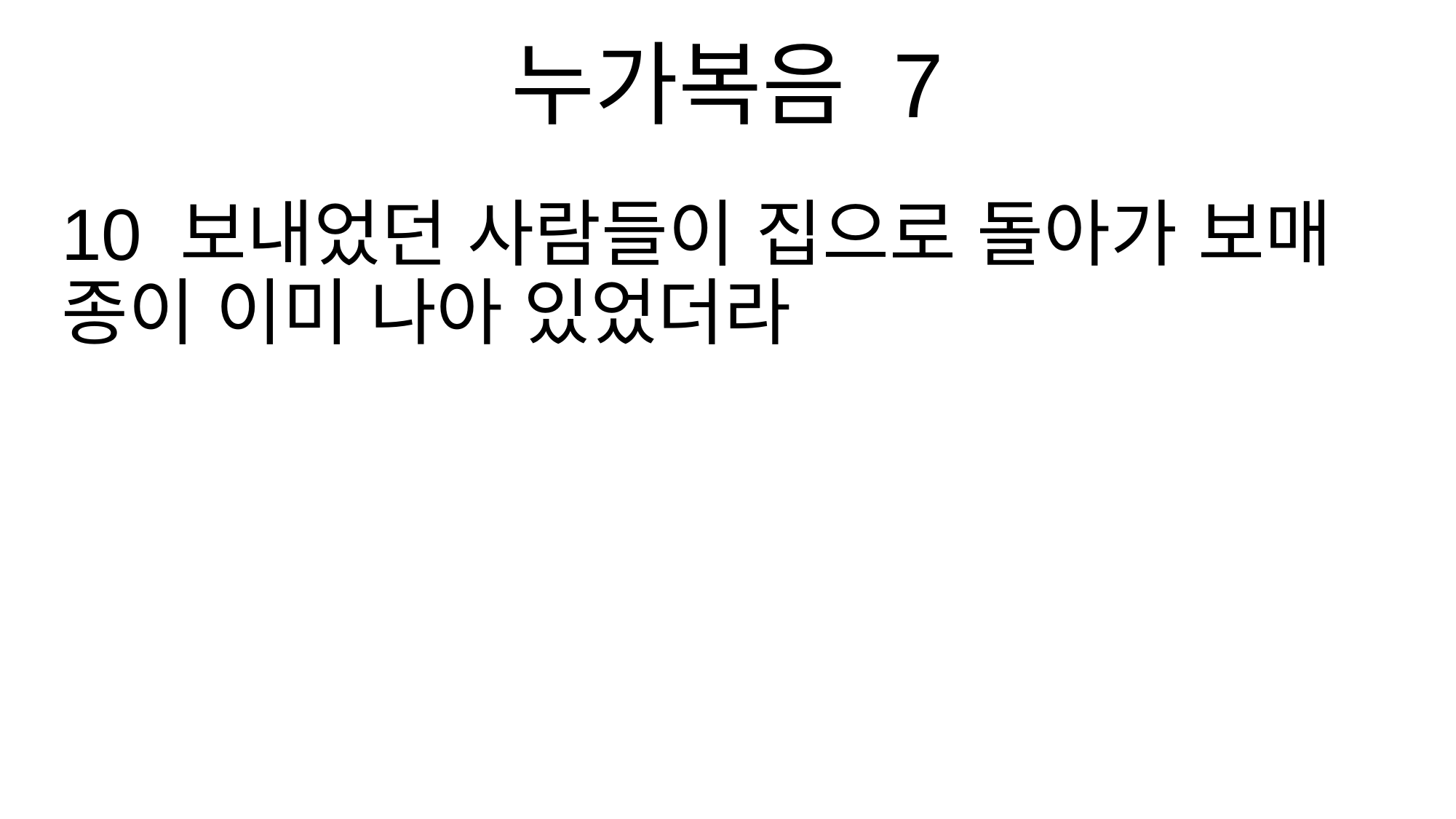

누가복음 7
10 보내었던 사람들이 집으로 돌아가 보매 종이 이미 나아 있었더라